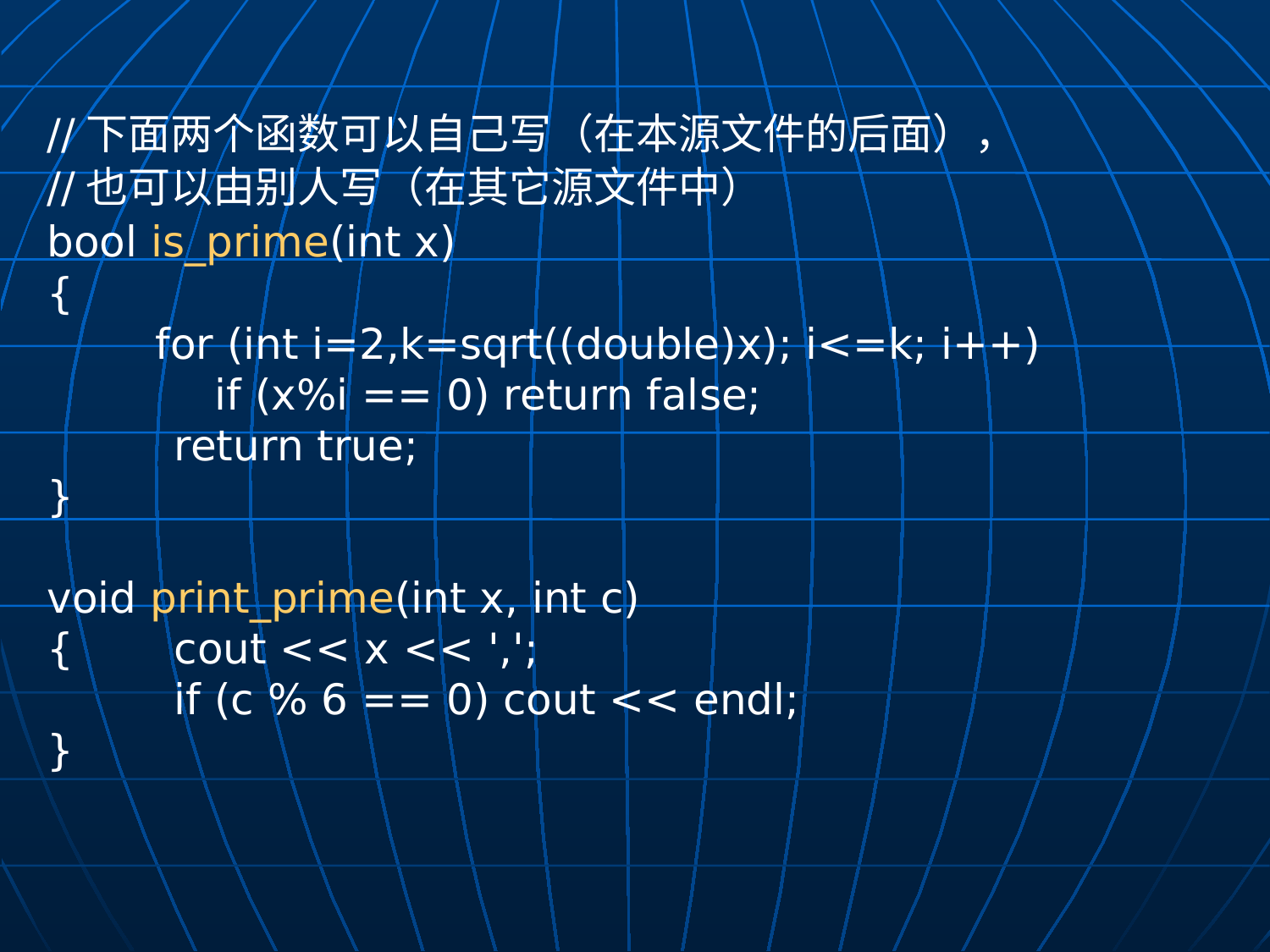

//下面两个函数可以自己写（在本源文件的后面），
//也可以由别人写（在其它源文件中）
bool is_prime(int x)
{
        for (int i=2,k=sqrt((double)x); i<=k; i++)
	   if (x%i == 0) return false;
	return true;
}

void print_prime(int x, int c)
{	cout << x << ',';
	if (c % 6 == 0) cout << endl;
}